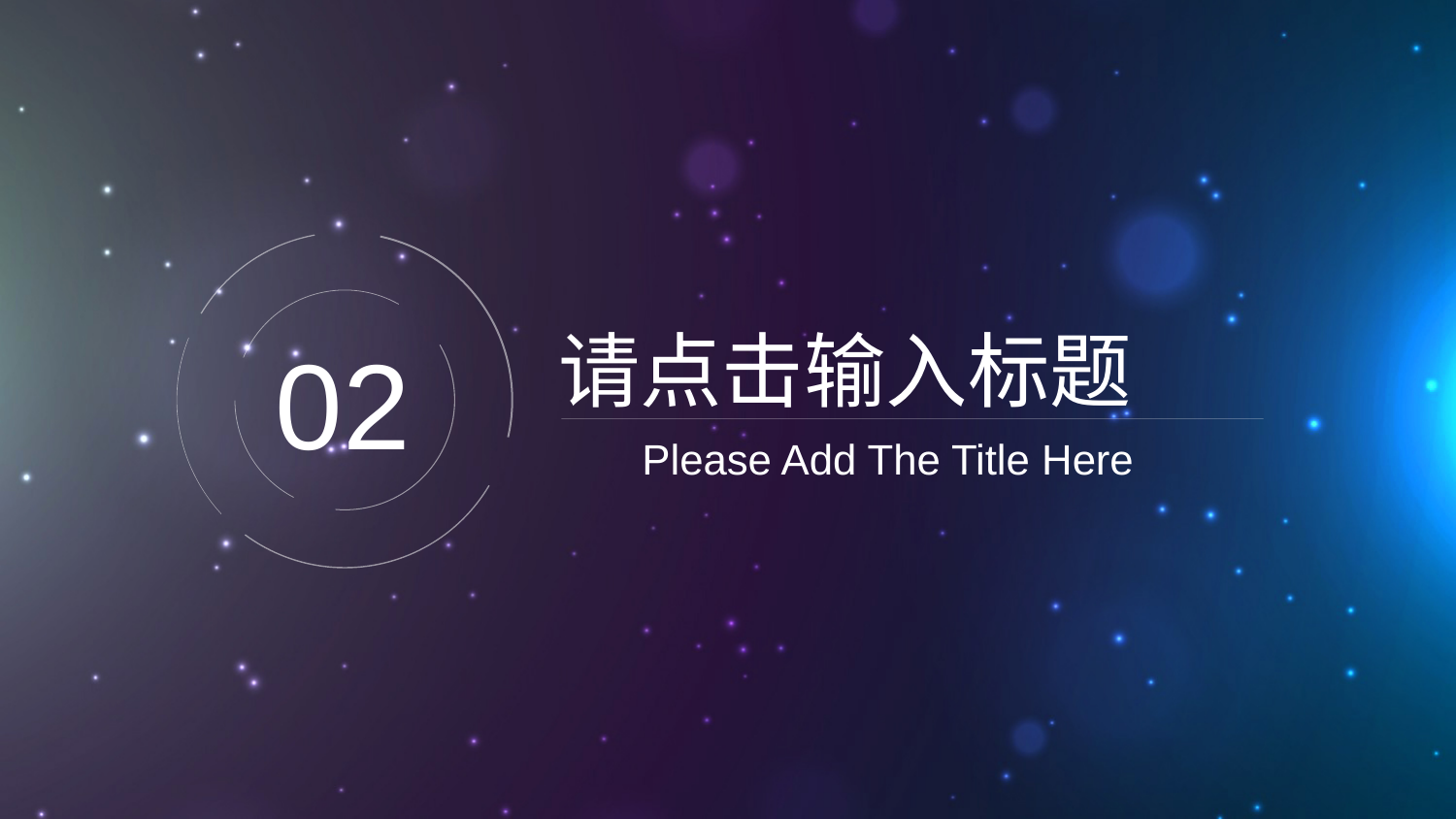

请点击输入标题
02
Please Add The Title Here